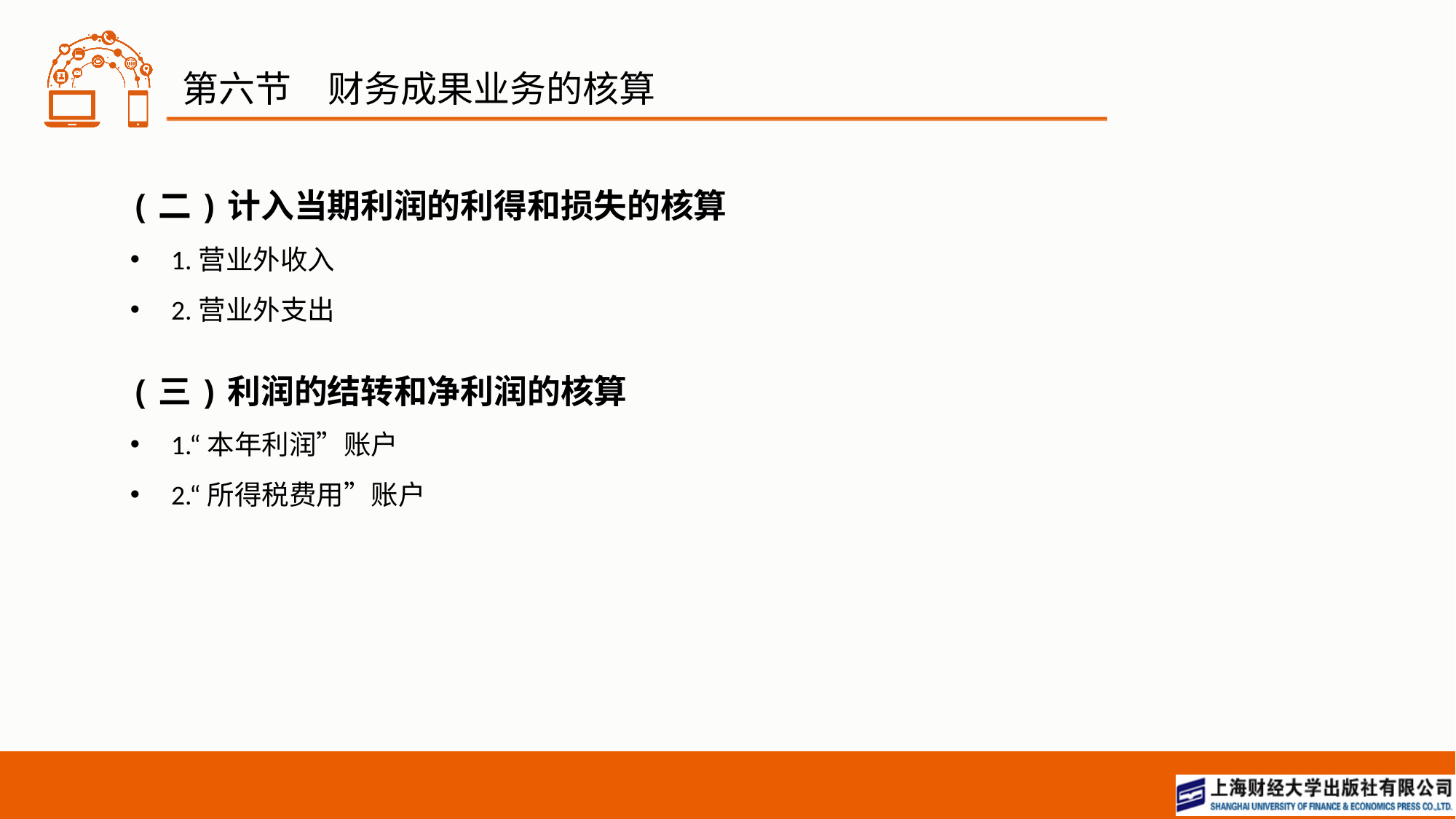

# 第六节　财务成果业务的核算
(二)计入当期利润的利得和损失的核算
1.营业外收入
2.营业外支出
(三)利润的结转和净利润的核算
1.“本年利润”账户
2.“所得税费用”账户